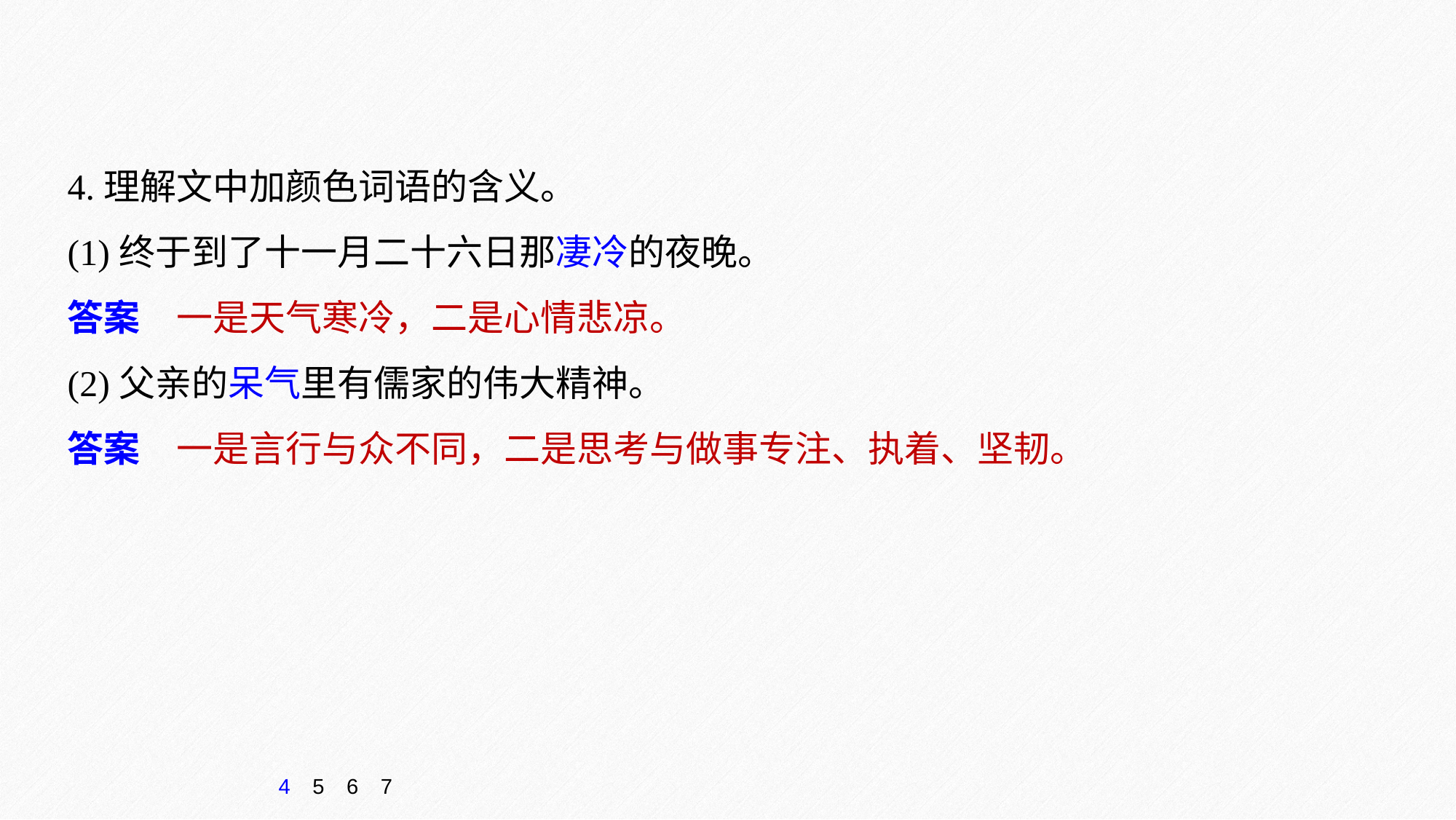

4.理解文中加颜色词语的含义。
(1)终于到了十一月二十六日那凄冷的夜晚。

(2)父亲的呆气里有儒家的伟大精神。
答案　一是天气寒冷，二是心情悲凉。

答案　一是言行与众不同，二是思考与做事专注、执着、坚韧。
4
5
6
7